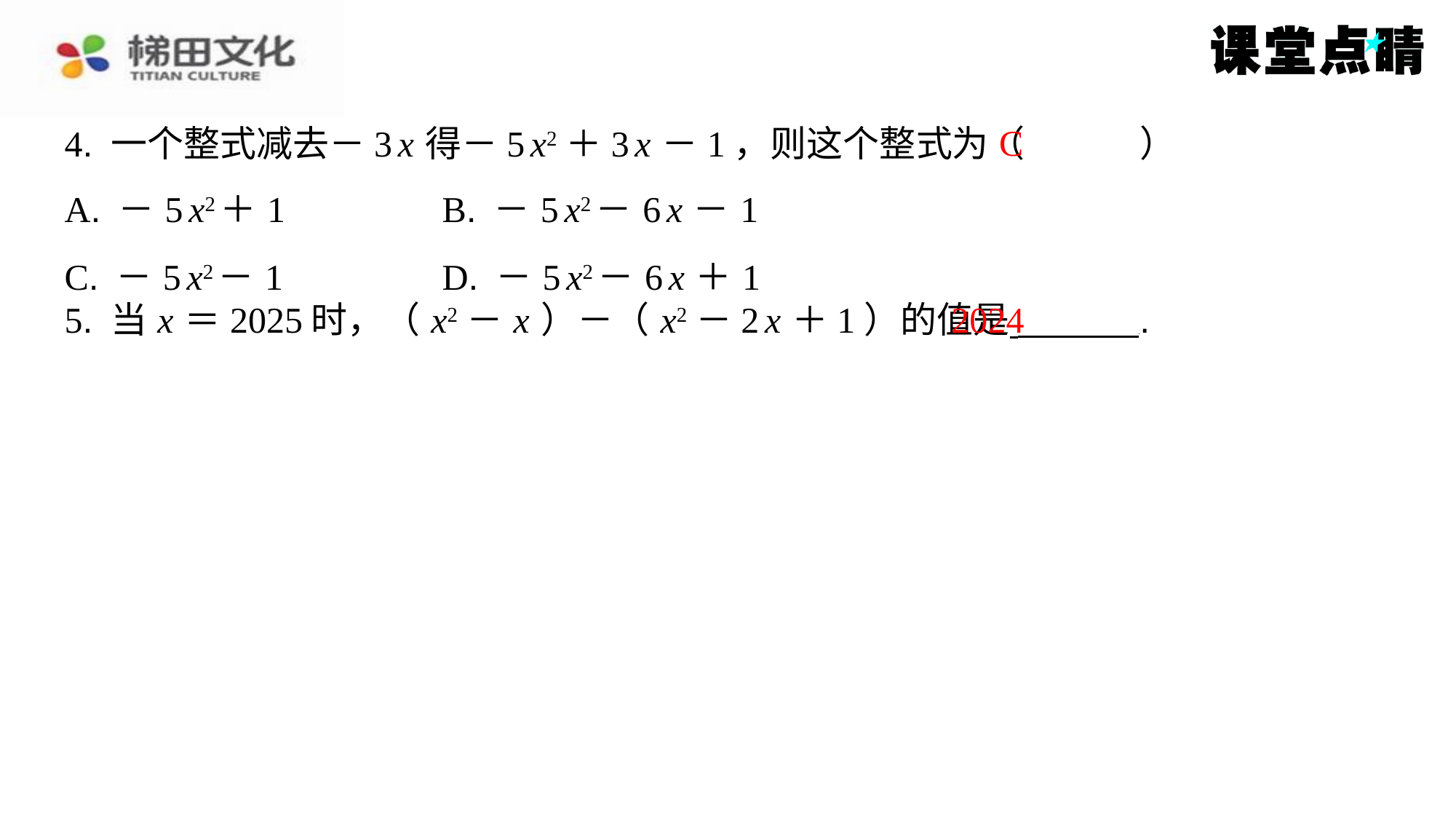

C
4. 一个整式减去－3 x 得－5 x2＋3 x －1，则这个整式为（　C　）
| A. －5 x2＋1 | B. －5 x2－6 x －1 |
| --- | --- |
| C. －5 x2－1 | D. －5 x2－6 x ＋1 |
2024
5. 当 x ＝2025时，（ x2－ x ）－（ x2－2 x ＋1）的值是                    ⁠.